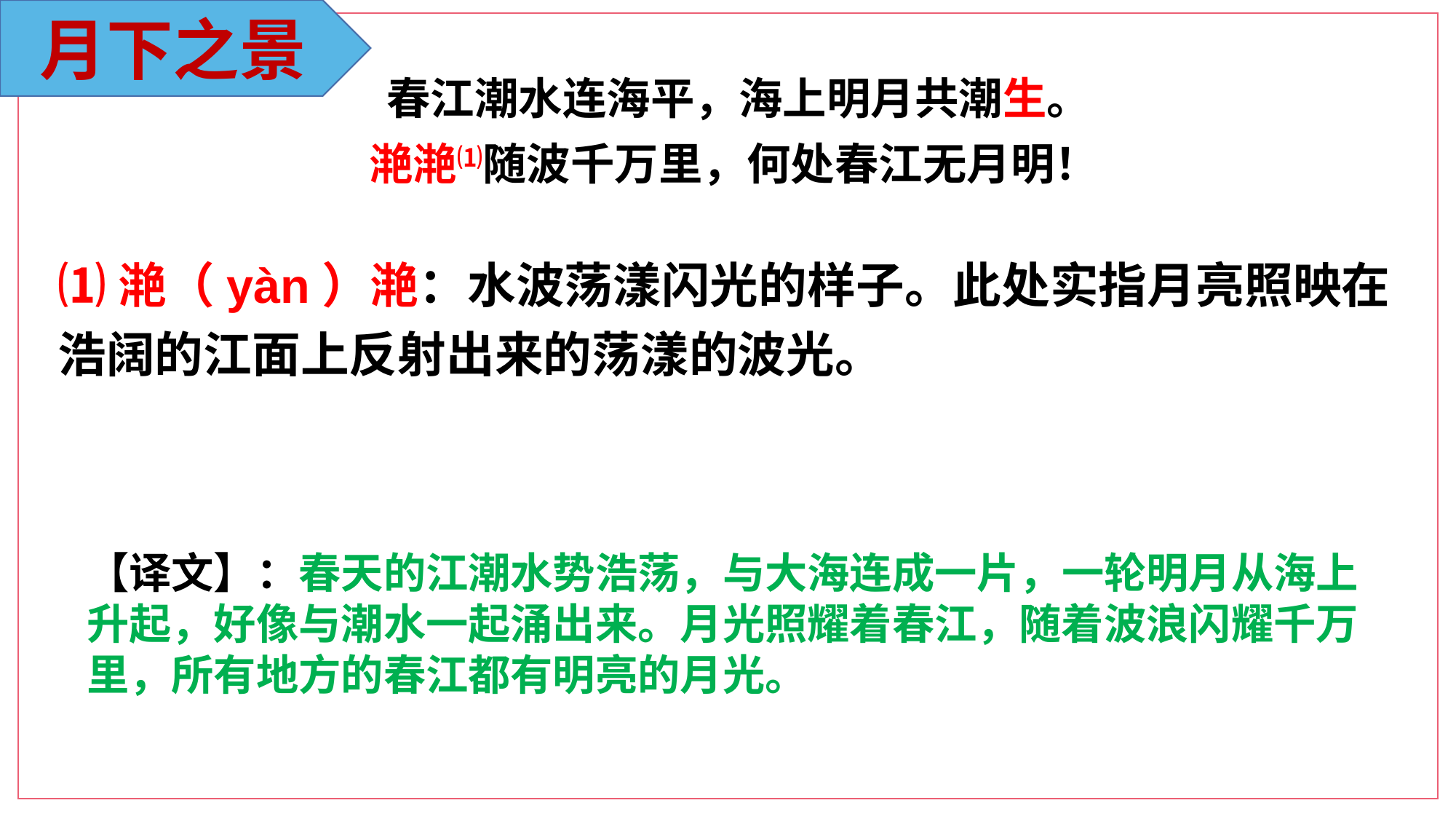

月下之景

春江潮水连海平，海上明月共潮生。
滟滟⑴随波千万里，何处春江无月明！
⑴滟（yàn）滟：水波荡漾闪光的样子。此处实指月亮照映在浩阔的江面上反射出来的荡漾的波光。
【译文】：春天的江潮水势浩荡，与大海连成一片，一轮明月从海上升起，好像与潮水一起涌出来。月光照耀着春江，随着波浪闪耀千万里，所有地方的春江都有明亮的月光。